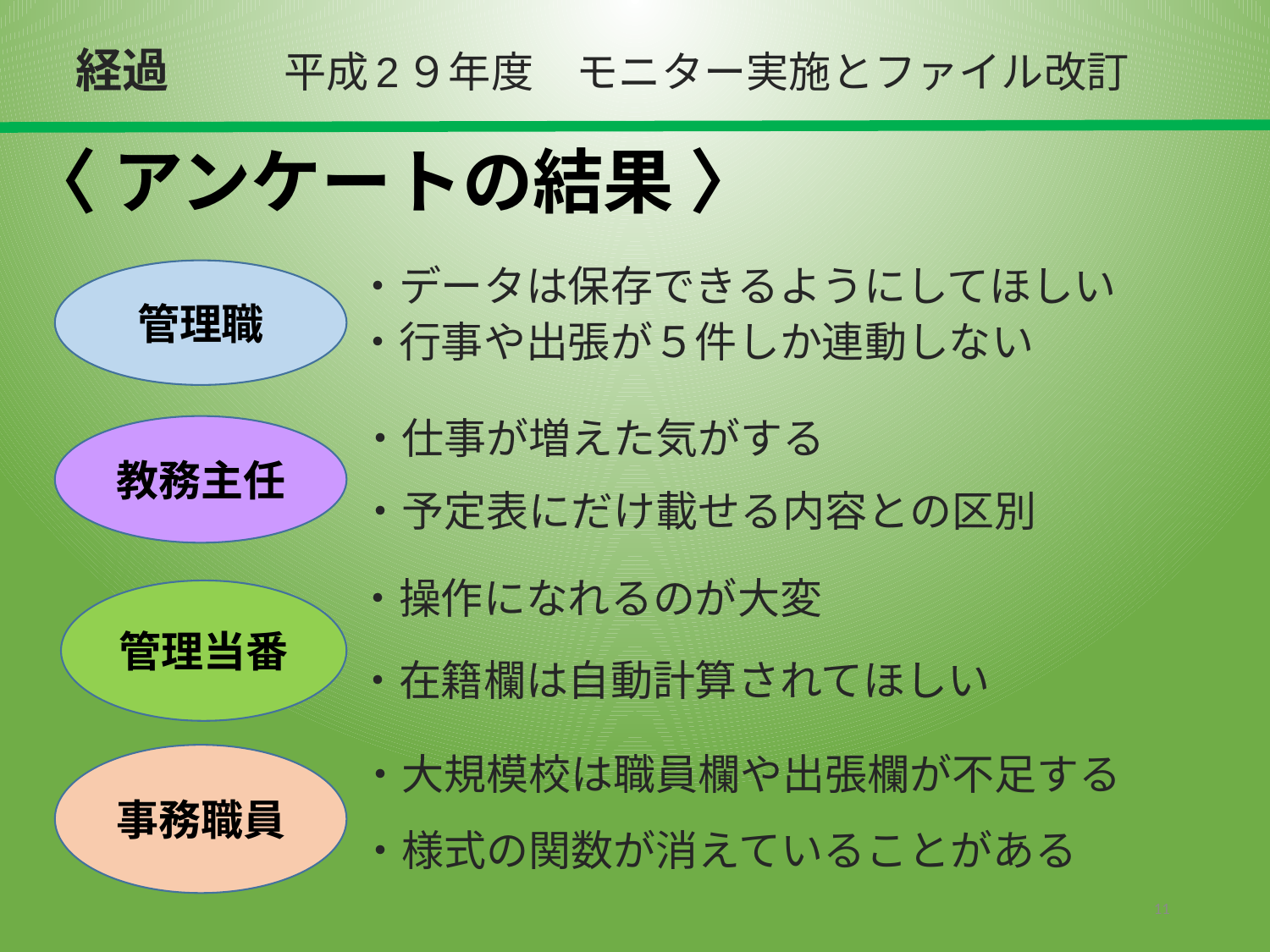

経過
平成2９年度　モニター実施とファイル改訂
# 〈 アンケートの結果 〉
・データは保存できるようにしてほしい
管理職
・行事や出張が５件しか連動しない
・仕事が増えた気がする
教務主任
・予定表にだけ載せる内容との区別
・操作になれるのが大変
管理当番
・在籍欄は自動計算されてほしい
・大規模校は職員欄や出張欄が不足する
事務職員
・様式の関数が消えていることがある
11